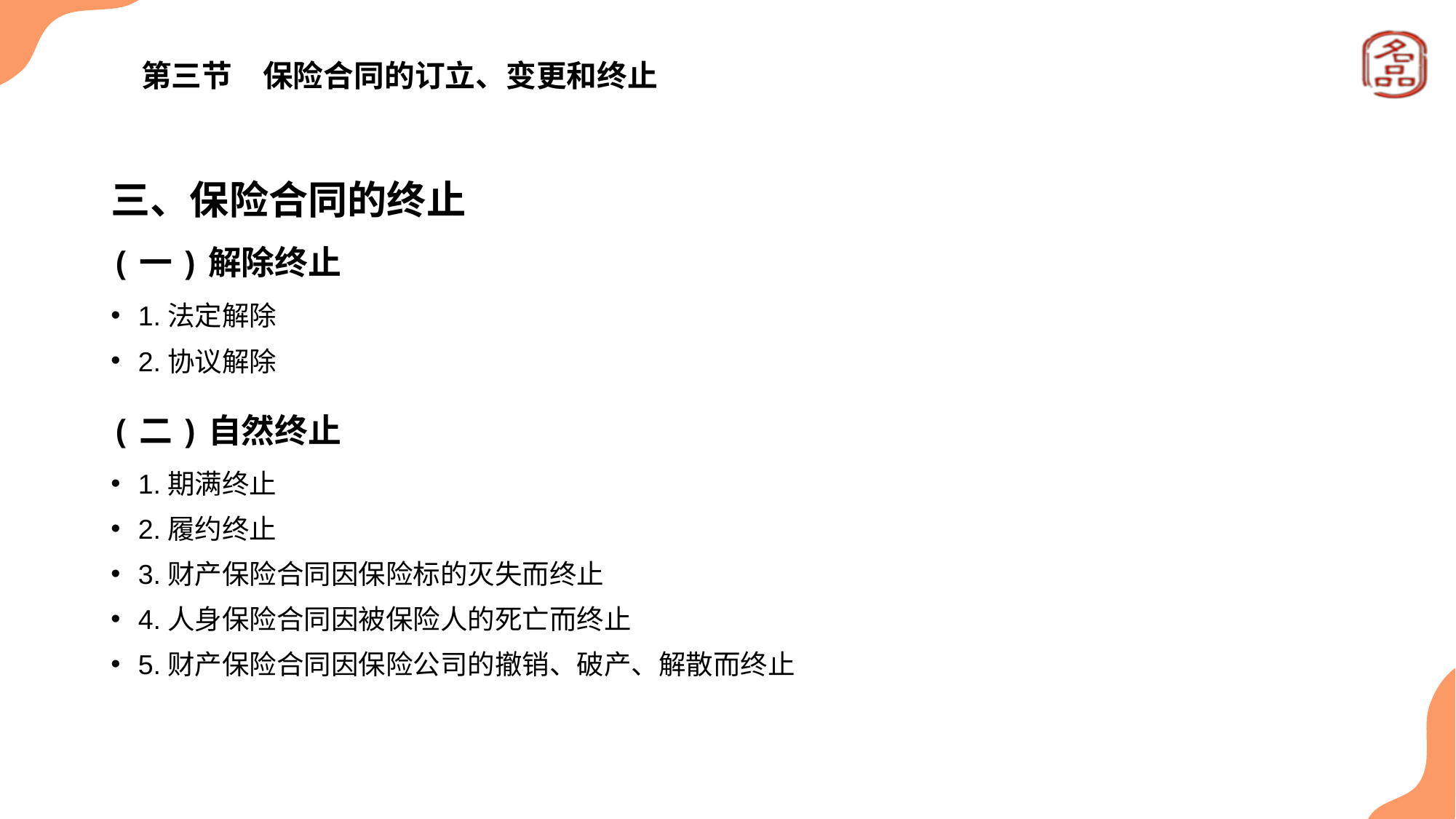

# 第三节　保险合同的订立、变更和终止
三、保险合同的终止
(一)解除终止
1.法定解除
2.协议解除
(二)自然终止
1.期满终止
2.履约终止
3.财产保险合同因保险标的灭失而终止
4.人身保险合同因被保险人的死亡而终止
5.财产保险合同因保险公司的撤销、破产、解散而终止